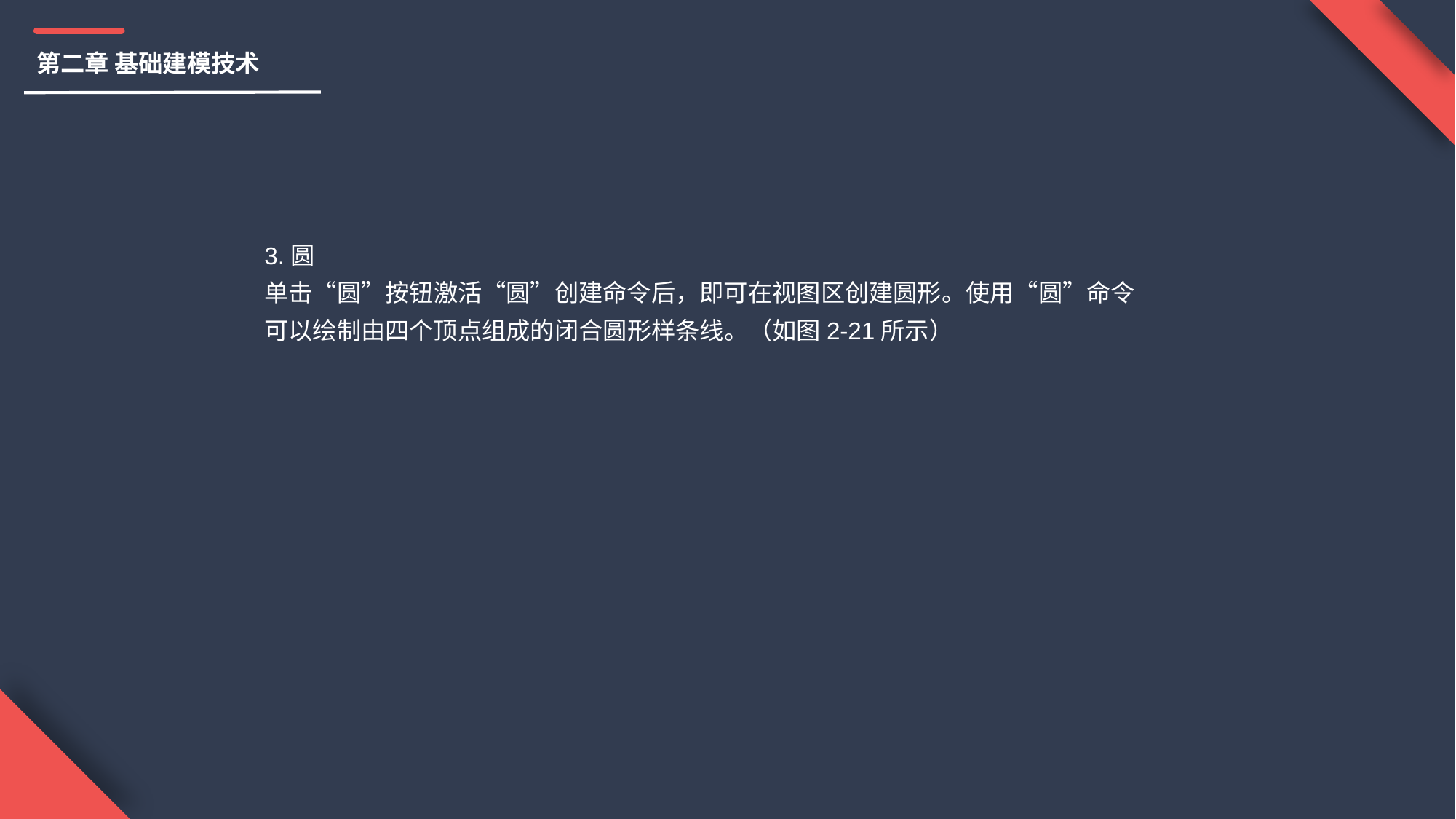

第二章 基础建模技术
3.圆
单击“圆”按钮激活“圆”创建命令后，即可在视图区创建圆形。使用“圆”命令可以绘制由四个顶点组成的闭合圆形样条线。（如图2-21所示）